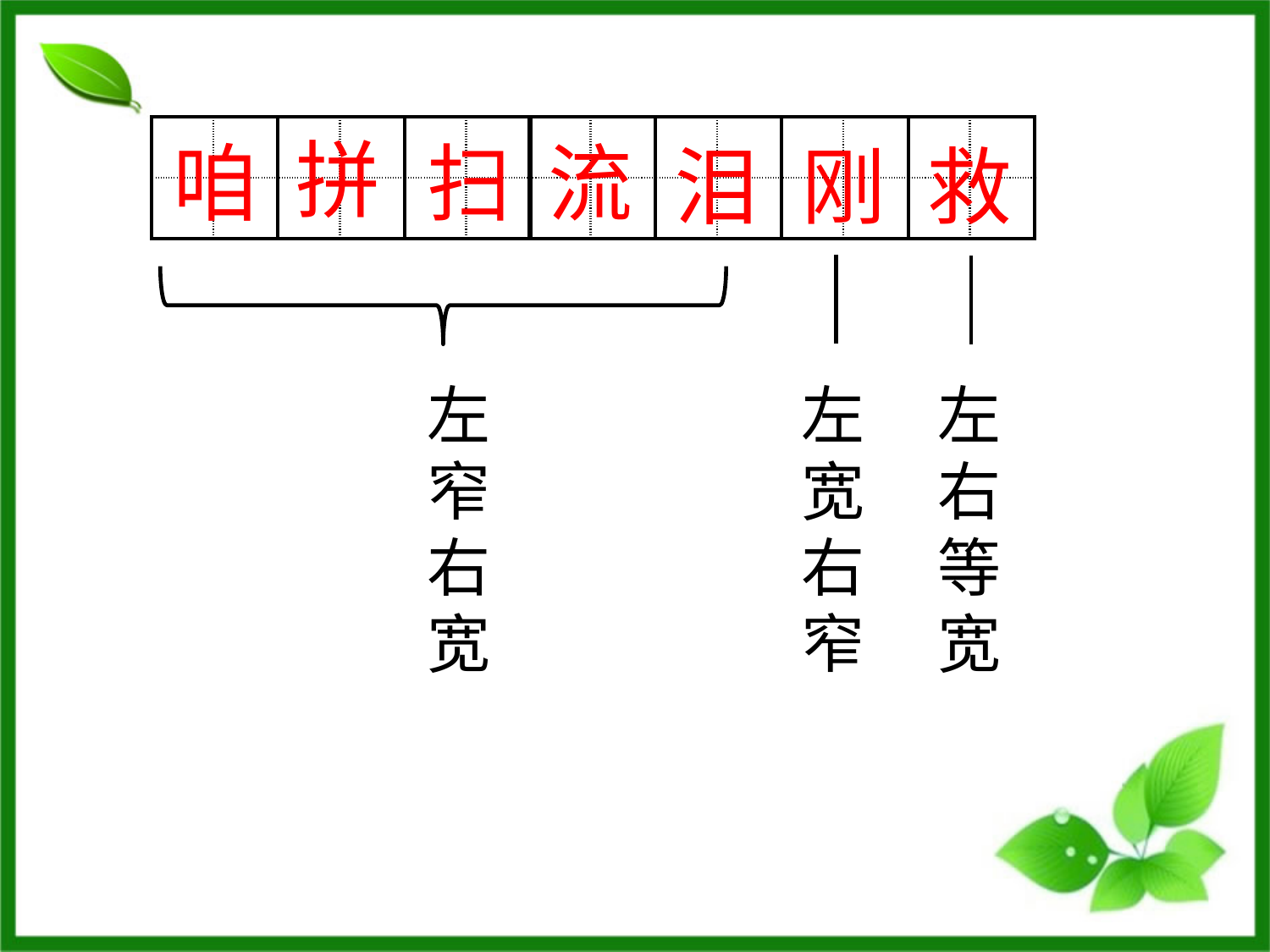

|  |  |
| --- | --- |
|  |  |
|  |  |
| --- | --- |
|  |  |
|  |  |
| --- | --- |
|  |  |
|  |  |
| --- | --- |
|  |  |
|  |  |
| --- | --- |
|  |  |
|  |  |
| --- | --- |
|  |  |
|  |  |
| --- | --- |
|  |  |
拼
咱
扫
流
泪
刚
救
左宽右窄
左右等宽
左窄右宽